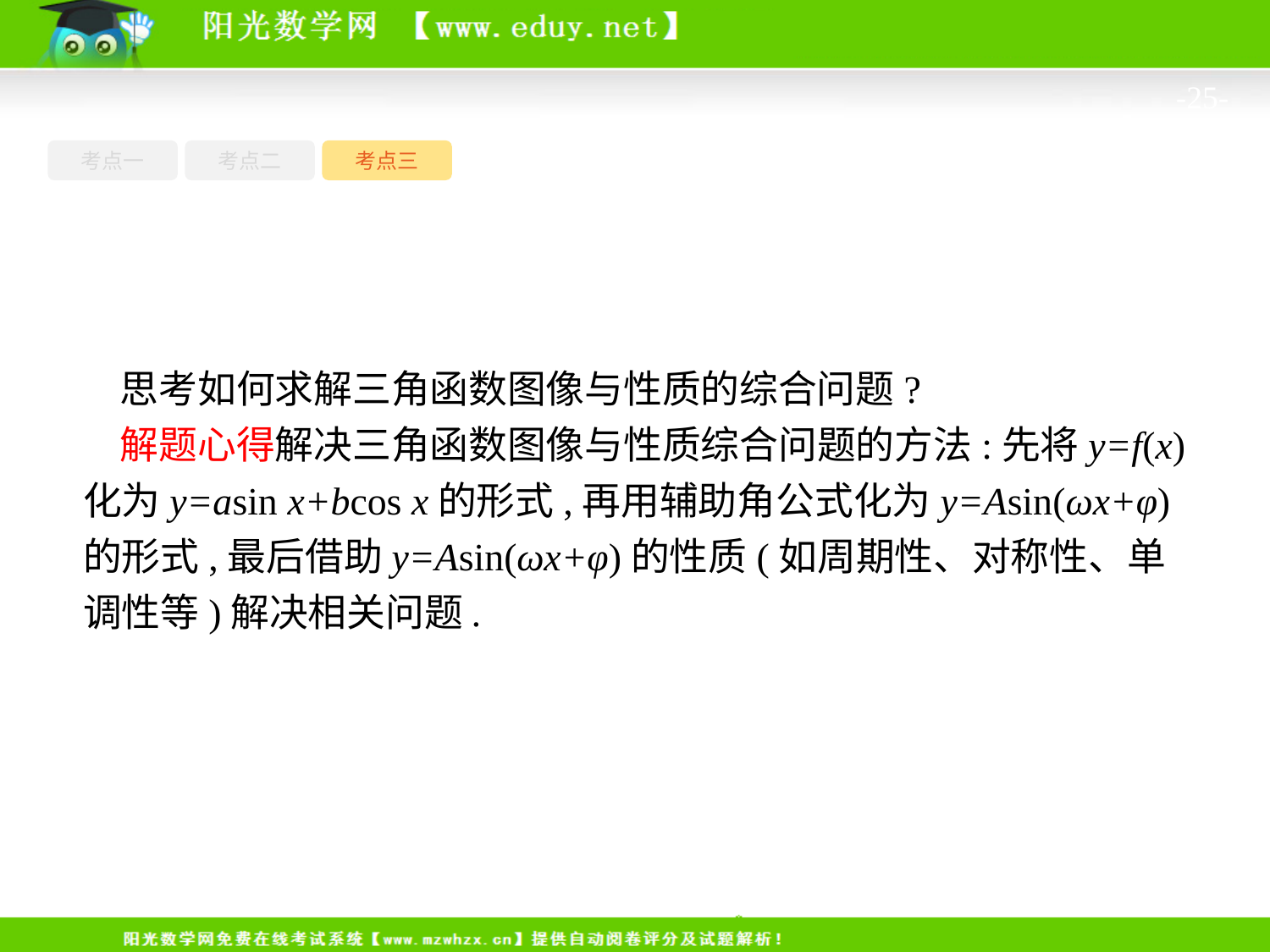

-25-
考点一
考点三
考点二
思考如何求解三角函数图像与性质的综合问题?
解题心得解决三角函数图像与性质综合问题的方法:先将y=f(x)化为y=asin x+bcos x的形式,再用辅助角公式化为y=Asin(ωx+φ)的形式,最后借助y=Asin(ωx+φ)的性质(如周期性、对称性、单调性等)解决相关问题.